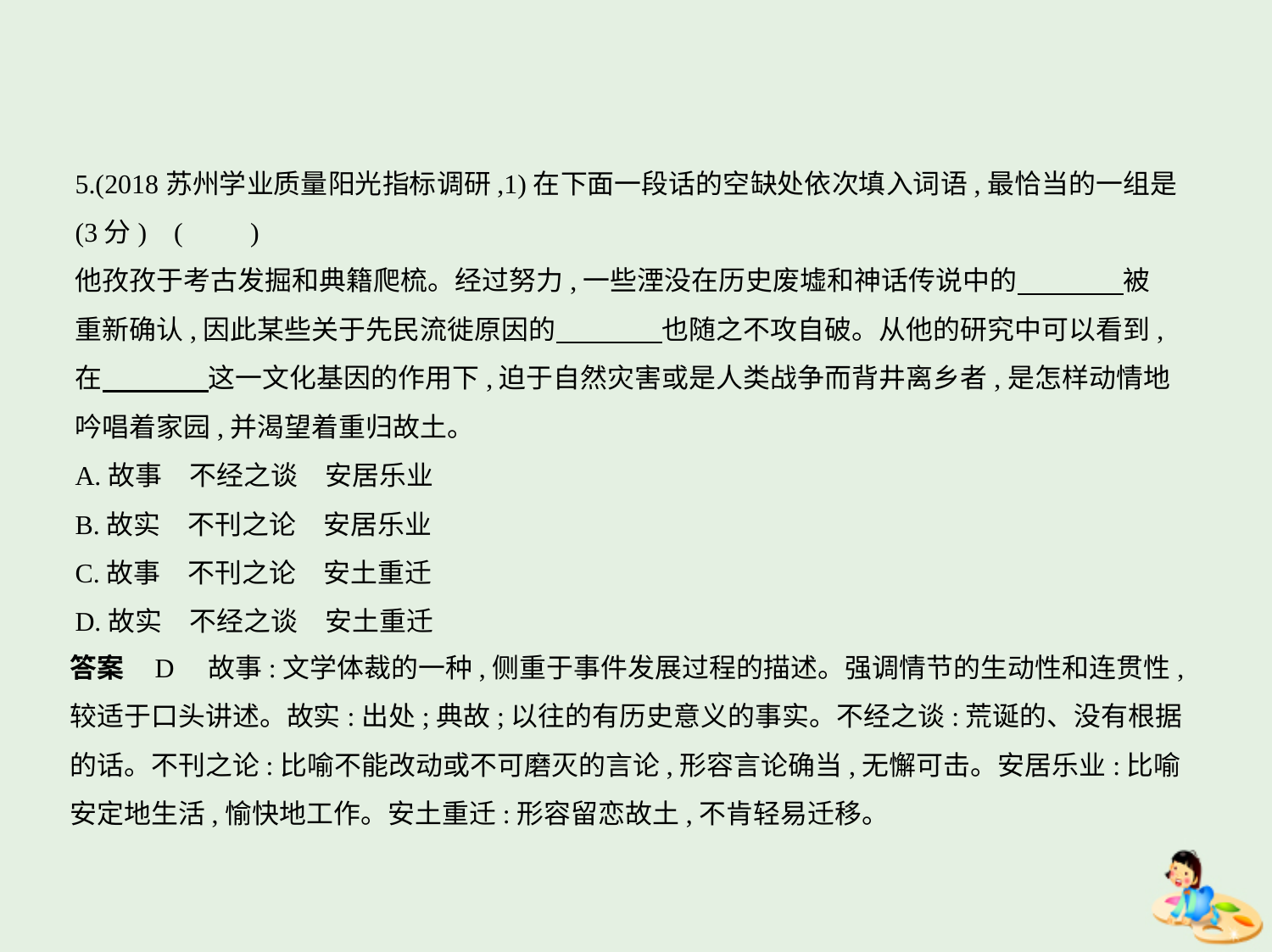

5.(2018苏州学业质量阳光指标调研,1)在下面一段话的空缺处依次填入词语,最恰当的一组是
(3分) (　　)
他孜孜于考古发掘和典籍爬梳。经过努力,一些湮没在历史废墟和神话传说中的　　　    被
重新确认,因此某些关于先民流徙原因的　　　    也随之不攻自破。从他的研究中可以看到,
在　　　    这一文化基因的作用下,迫于自然灾害或是人类战争而背井离乡者,是怎样动情地
吟唱着家园,并渴望着重归故土。
A.故事　不经之谈　安居乐业
B.故实　不刊之论　安居乐业
C.故事　不刊之论　安土重迁
D.故实　不经之谈　安土重迁
答案    D　故事:文学体裁的一种,侧重于事件发展过程的描述。强调情节的生动性和连贯性,
较适于口头讲述。故实:出处;典故;以往的有历史意义的事实。不经之谈:荒诞的、没有根据
的话。不刊之论:比喻不能改动或不可磨灭的言论,形容言论确当,无懈可击。安居乐业:比喻
安定地生活,愉快地工作。安土重迁:形容留恋故土,不肯轻易迁移。